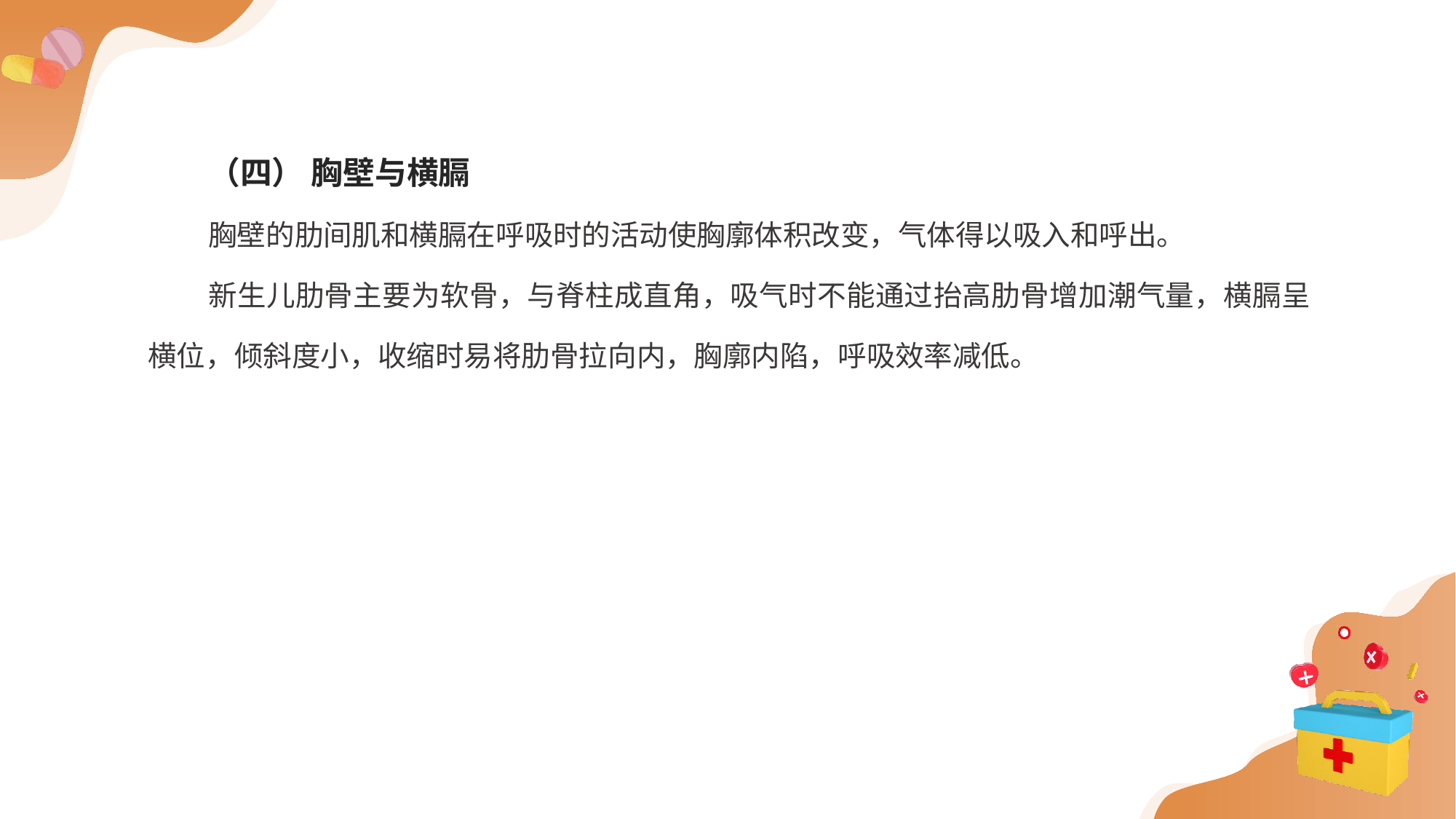

（四） 胸壁与横膈
胸壁的肋间肌和横膈在呼吸时的活动使胸廓体积改变，气体得以吸入和呼出。
新生儿肋骨主要为软骨，与脊柱成直角，吸气时不能通过抬高肋骨增加潮气量，横膈呈横位，倾斜度小，收缩时易将肋骨拉向内，胸廓内陷，呼吸效率减低。